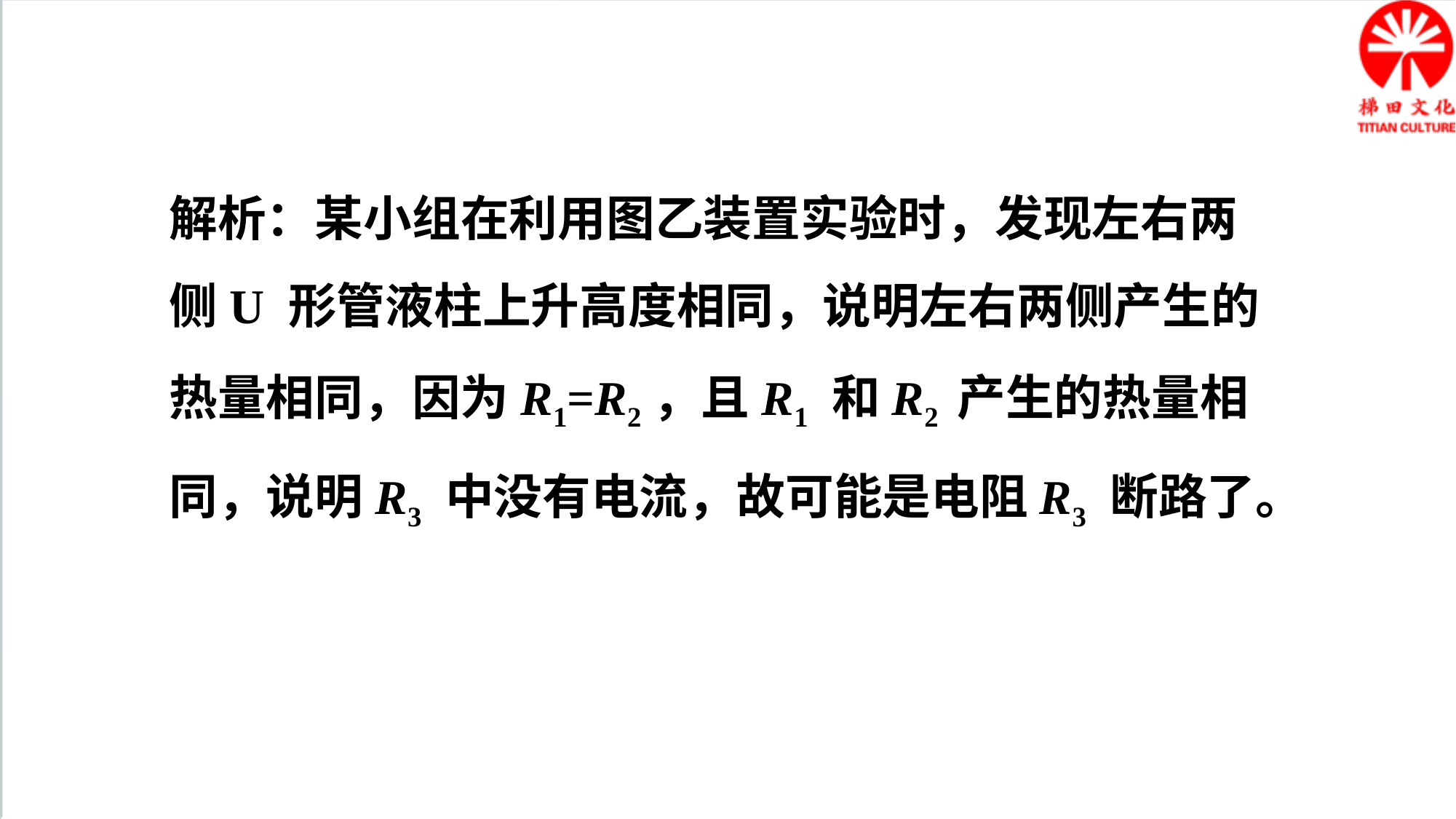

解析：某小组在利用图乙装置实验时，发现左右两侧U 形管液柱上升高度相同，说明左右两侧产生的热量相同，因为R1=R2，且R1 和R2 产生的热量相同，说明R3 中没有电流，故可能是电阻R3 断路了。